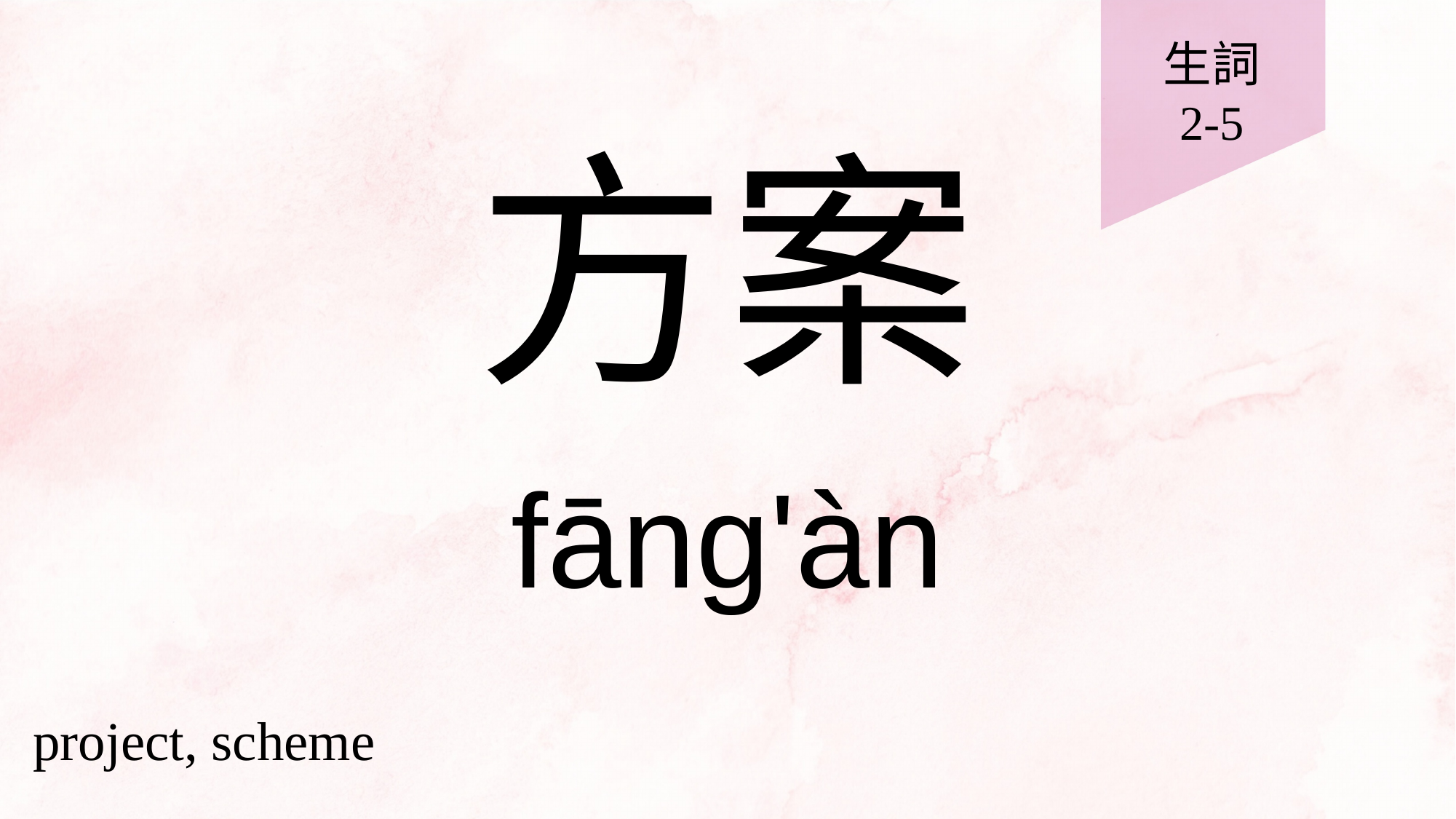

生詞
2-5
# 方案
fāng'àn
project, scheme